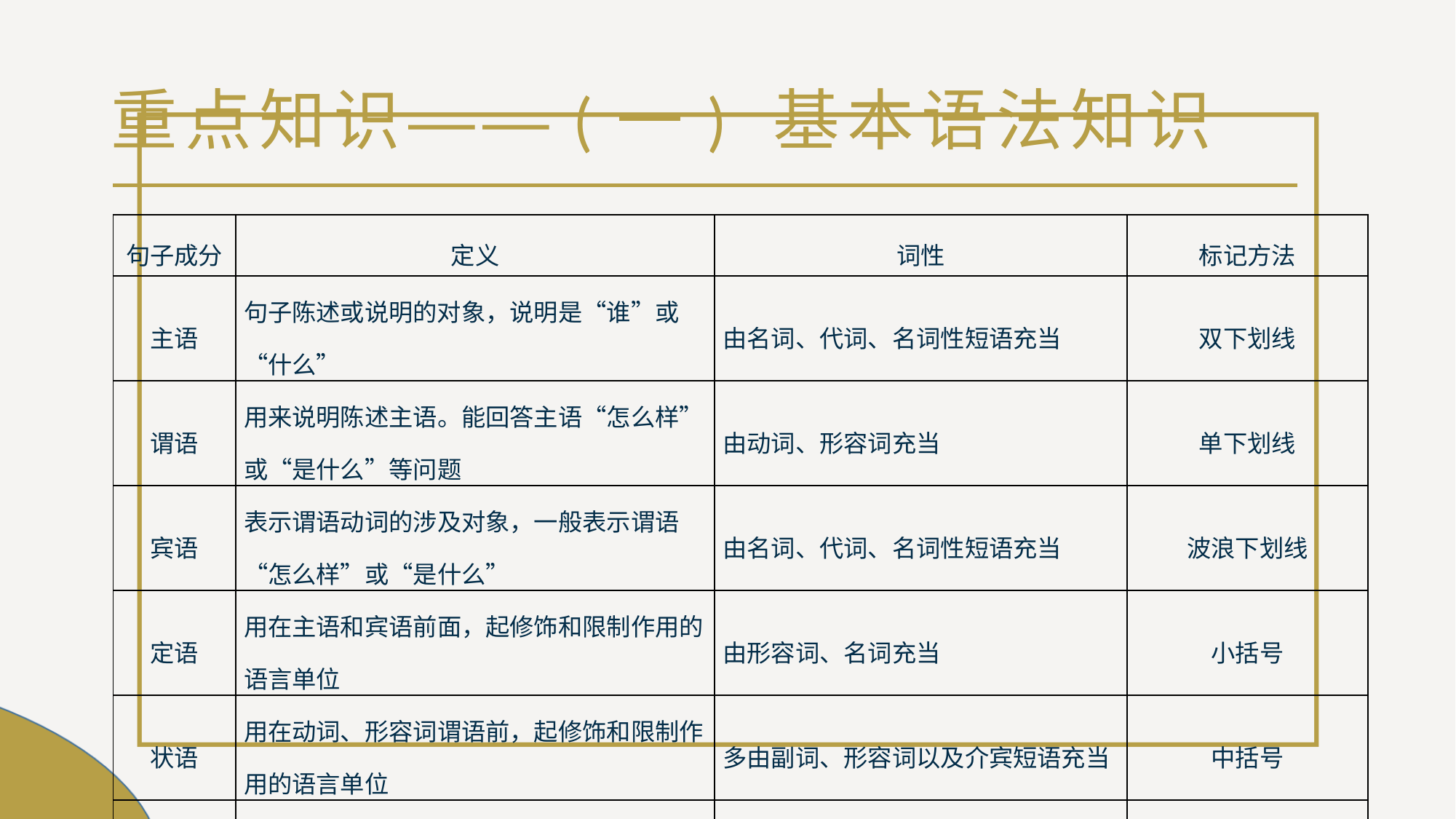

# 重点知识——(一) 基本语法知识
| 句子成分 | 定义 | 词性 | 标记方法 |
| --- | --- | --- | --- |
| 主语 | 句子陈述或说明的对象，说明是“谁”或“什么” | 由名词、代词、名词性短语充当 | 双下划线 |
| 谓语 | 用来说明陈述主语。能回答主语“怎么样”或“是什么”等问题 | 由动词、形容词充当 | 单下划线 |
| 宾语 | 表示谓语动词的涉及对象，一般表示谓语“怎么样”或“是什么” | 由名词、代词、名词性短语充当 | 波浪下划线 |
| 定语 | 用在主语和宾语前面，起修饰和限制作用的语言单位 | 由形容词、名词充当 | 小括号 |
| 状语 | 用在动词、形容词谓语前，起修饰和限制作用的语言单位 | 多由副词、形容词以及介宾短语充当 | 中括号 |
| 补语 | 谓语后面的附加成分，对谓语起补充说明作用的语言单位 | 经常由动词、形容词副词充当。一般补语与中心词之间有“得”字连接 | 单书名号 |